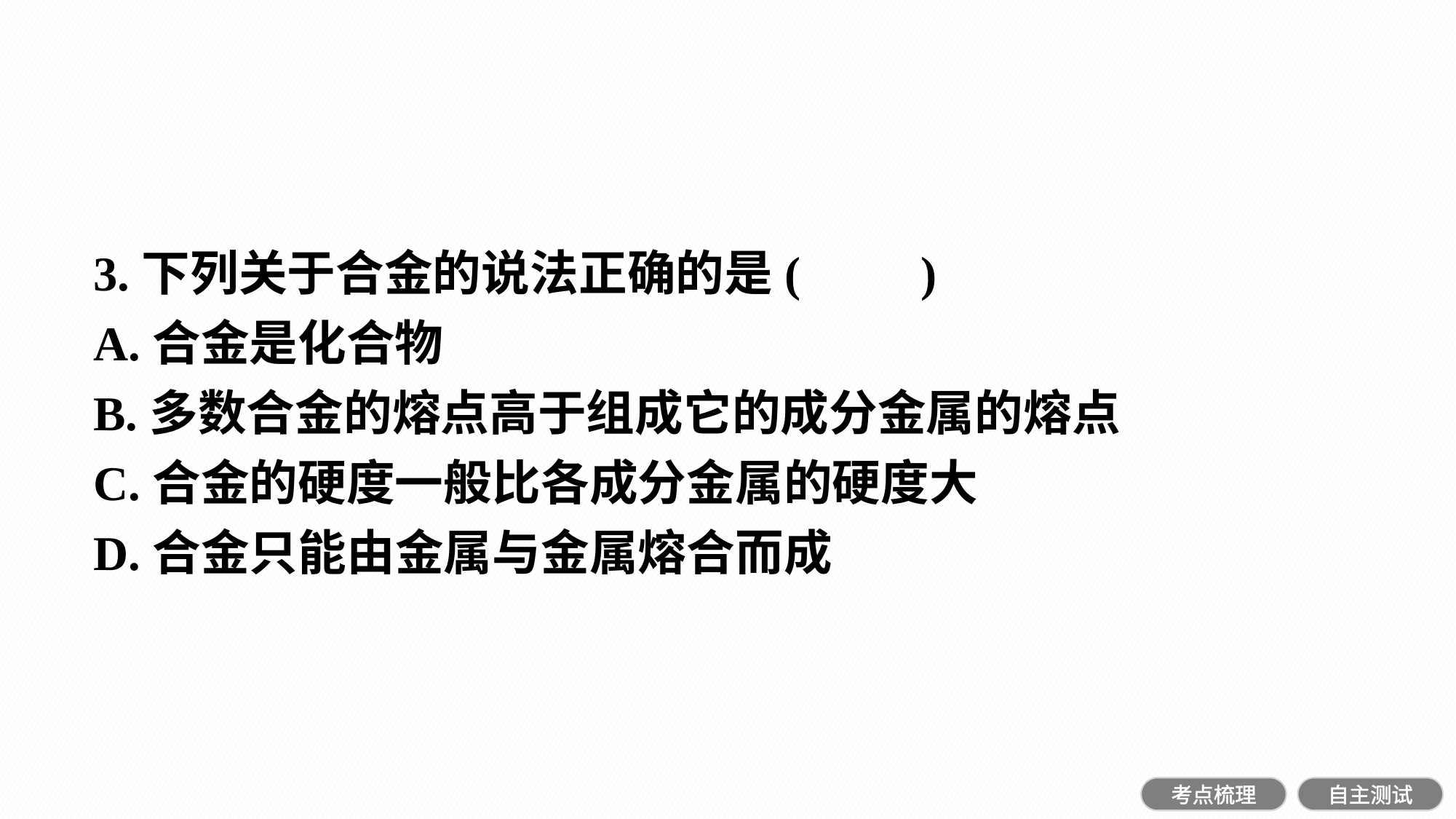

3.下列关于合金的说法正确的是(　　)
A.合金是化合物
B.多数合金的熔点高于组成它的成分金属的熔点
C.合金的硬度一般比各成分金属的硬度大
D.合金只能由金属与金属熔合而成